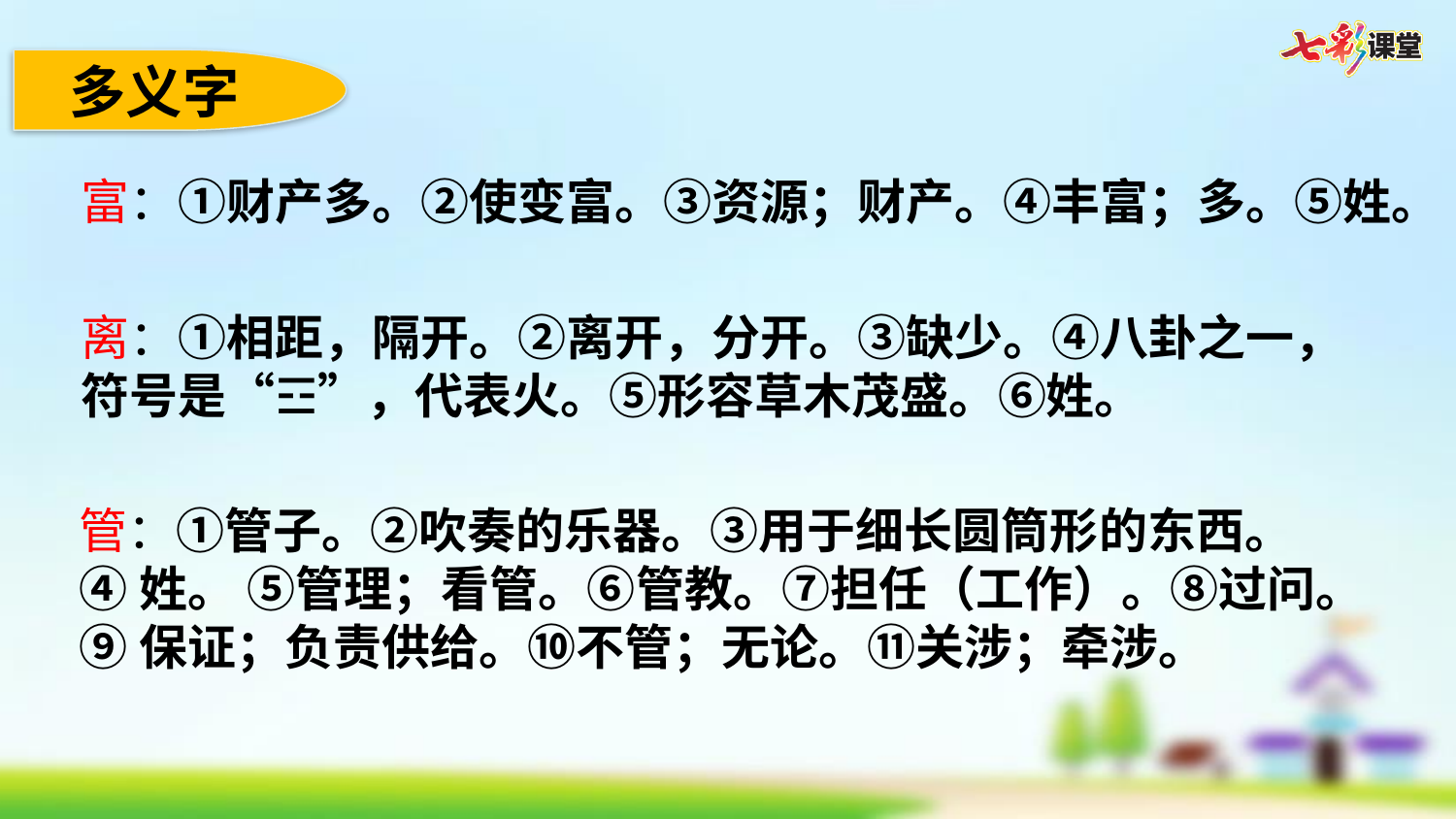

多义字
富：①财产多。②使变富。③资源；财产。④丰富；多。⑤姓。
离：①相距，隔开。②离开，分开。③缺少。④八卦之一，
符号是“☲”，代表火。⑤形容草木茂盛。⑥姓。
管：①管子。②吹奏的乐器。③用于细长圆筒形的东西。
④姓。 ⑤管理；看管。⑥管教。⑦担任（工作）。⑧过问。
⑨保证；负责供给。⑩不管；无论。⑪关涉；牵涉。